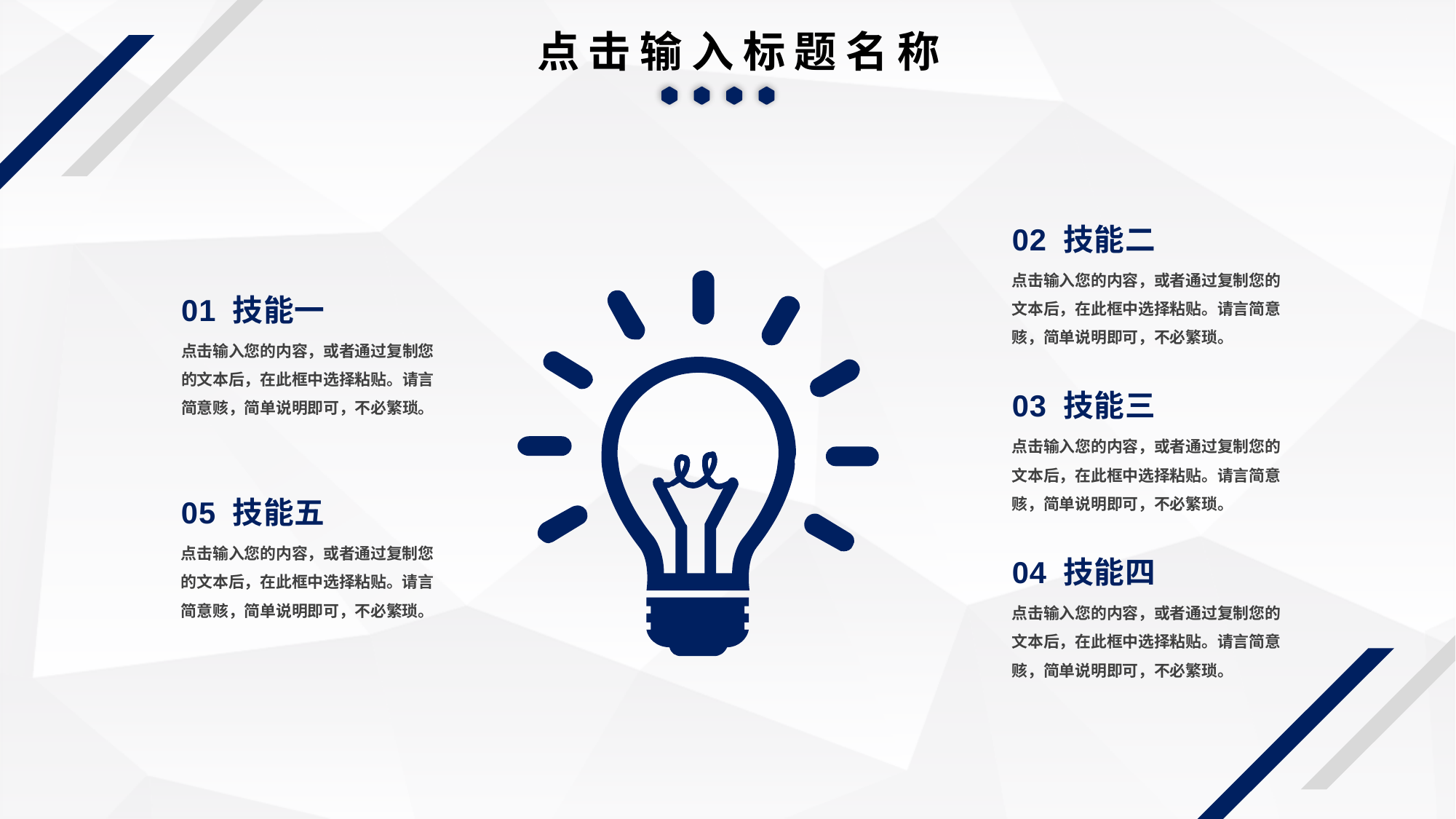

点击输入标题名称

02 技能二
点击输入您的内容，或者通过复制您的文本后，在此框中选择粘贴。请言简意赅，简单说明即可，不必繁琐。

01 技能一
点击输入您的内容，或者通过复制您的文本后，在此框中选择粘贴。请言简意赅，简单说明即可，不必繁琐。
03 技能三
点击输入您的内容，或者通过复制您的文本后，在此框中选择粘贴。请言简意赅，简单说明即可，不必繁琐。
05 技能五
点击输入您的内容，或者通过复制您的文本后，在此框中选择粘贴。请言简意赅，简单说明即可，不必繁琐。
04 技能四
点击输入您的内容，或者通过复制您的文本后，在此框中选择粘贴。请言简意赅，简单说明即可，不必繁琐。